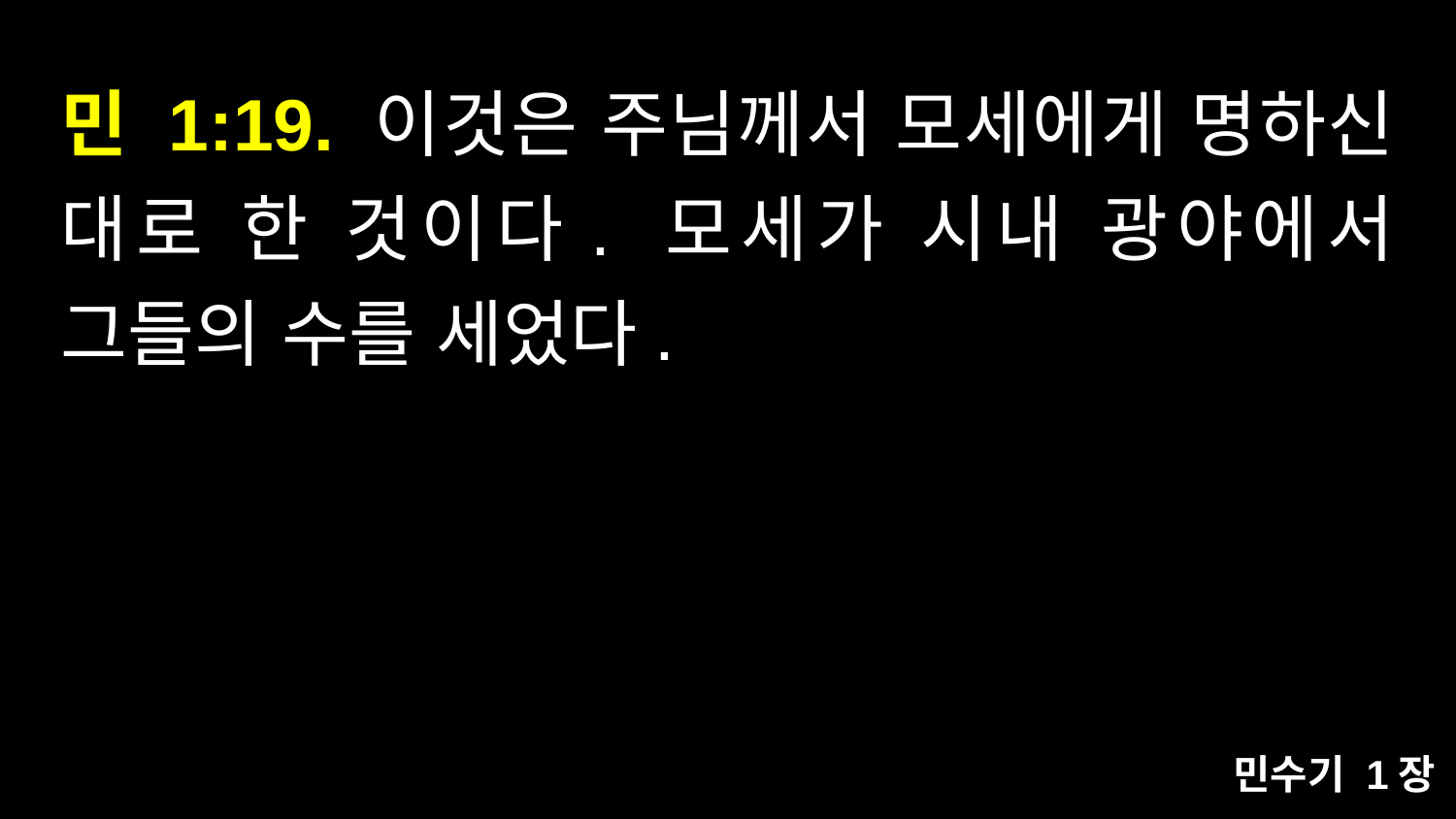

# 민 1:19. 이것은 주님께서 모세에게 명하신 대로 한 것이다. 모세가 시내 광야에서 그들의 수를 세었다.
민수기 1장